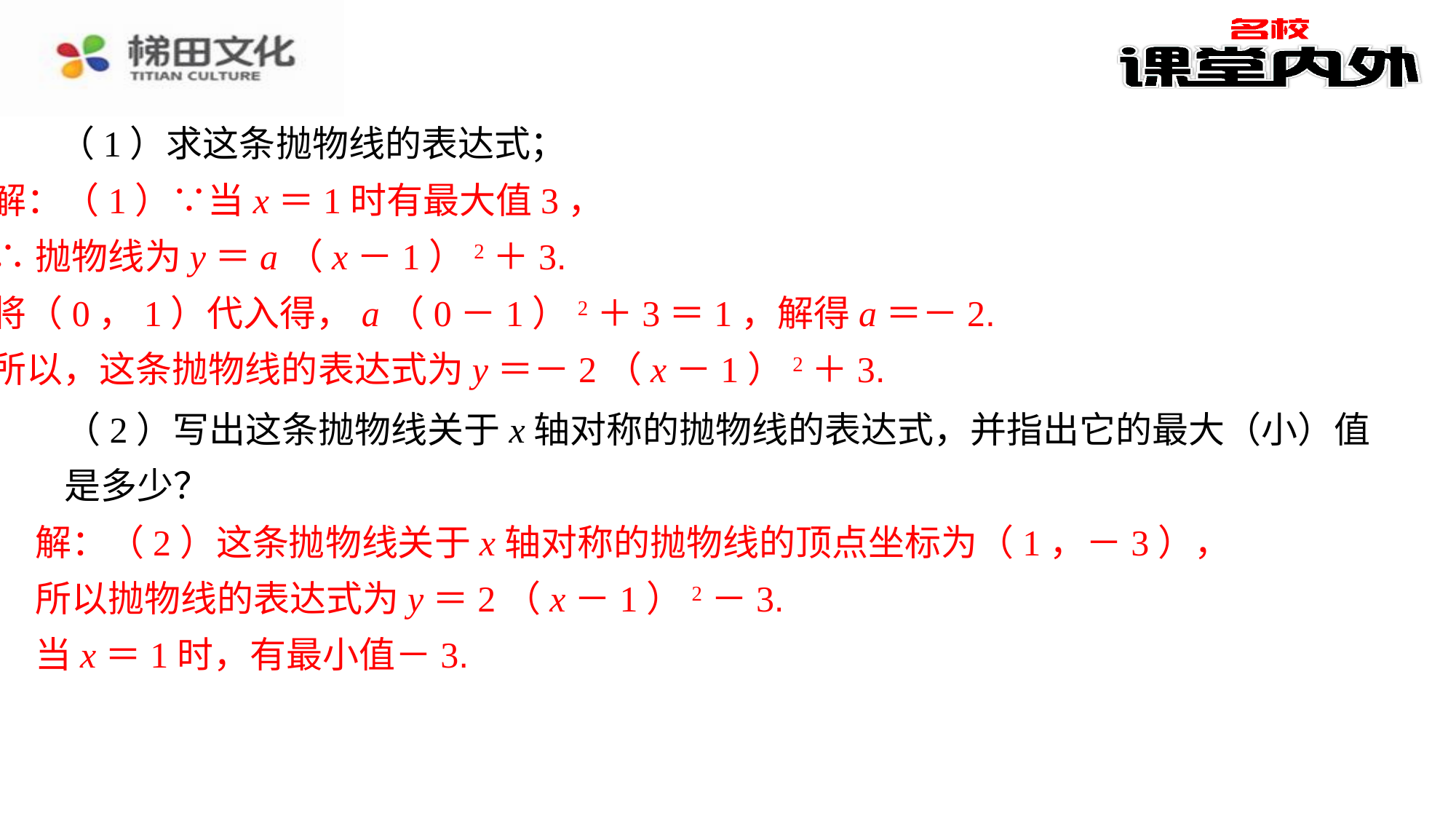

（1）求这条抛物线的表达式；
解：（1）∵当x＝1时有最大值3，
∴抛物线为y＝a（x－1）2＋3.
将（0，1）代入得，a（0－1）2＋3＝1，解得a＝－2.
所以，这条抛物线的表达式为y＝－2（x－1）2＋3.
（2）写出这条抛物线关于x轴对称的抛物线的表达式，并指出它的最大（小）值是多少？
解：（2）这条抛物线关于x轴对称的抛物线的顶点坐标为（1，－3），
所以抛物线的表达式为y＝2（x－1）2－3.
当x＝1时，有最小值－3.